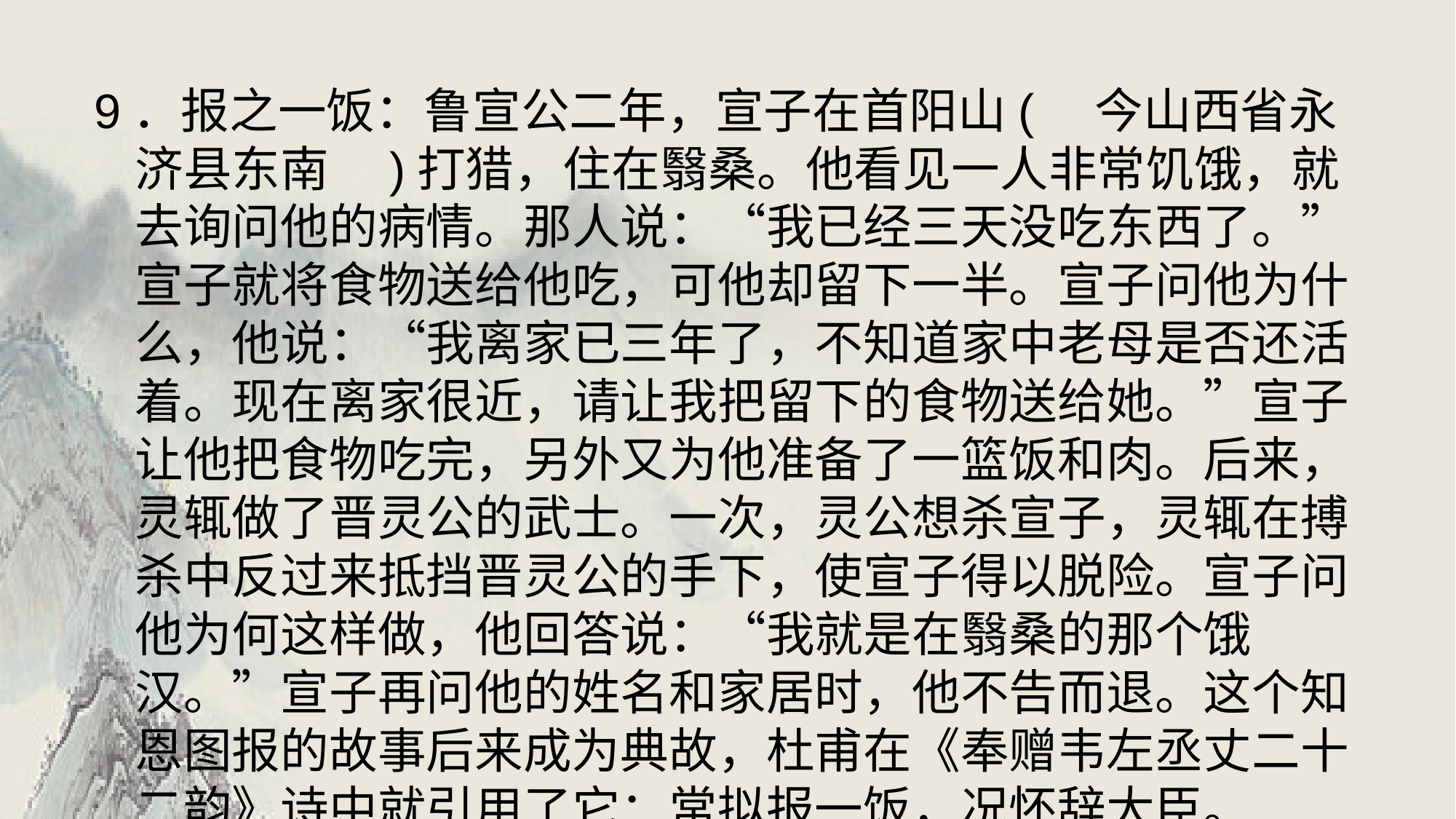

9．报之一饭：鲁宣公二年，宣子在首阳山(　今山西省永济县东南　)打猎，住在翳桑。他看见一人非常饥饿，就去询问他的病情。那人说：“我已经三天没吃东西了。”宣子就将食物送给他吃，可他却留下一半。宣子问他为什么，他说：“我离家已三年了，不知道家中老母是否还活着。现在离家很近，请让我把留下的食物送给她。”宣子让他把食物吃完，另外又为他准备了一篮饭和肉。后来，灵辄做了晋灵公的武士。一次，灵公想杀宣子，灵辄在搏杀中反过来抵挡晋灵公的手下，使宣子得以脱险。宣子问他为何这样做，他回答说：“我就是在翳桑的那个饿汉。”宣子再问他的姓名和家居时，他不告而退。这个知恩图报的故事后来成为典故，杜甫在《奉赠韦左丞丈二十二韵》诗中就引用了它：常拟报一饭，况怀辞大臣。